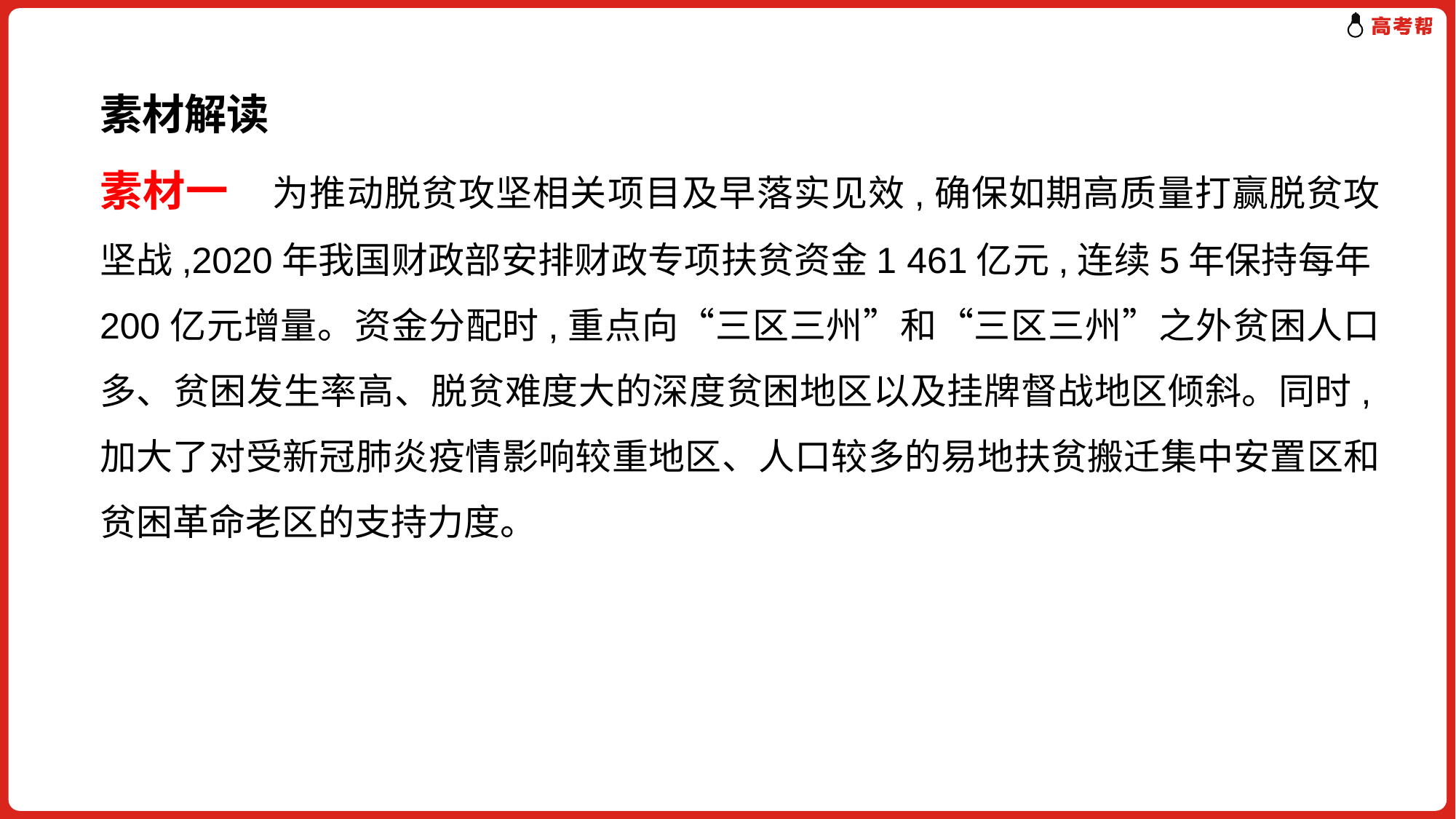

素材解读
素材一　为推动脱贫攻坚相关项目及早落实见效,确保如期高质量打赢脱贫攻坚战,2020年我国财政部安排财政专项扶贫资金1 461亿元,连续5年保持每年200亿元增量。资金分配时,重点向“三区三州”和“三区三州”之外贫困人口多、贫困发生率高、脱贫难度大的深度贫困地区以及挂牌督战地区倾斜。同时,加大了对受新冠肺炎疫情影响较重地区、人口较多的易地扶贫搬迁集中安置区和贫困革命老区的支持力度。